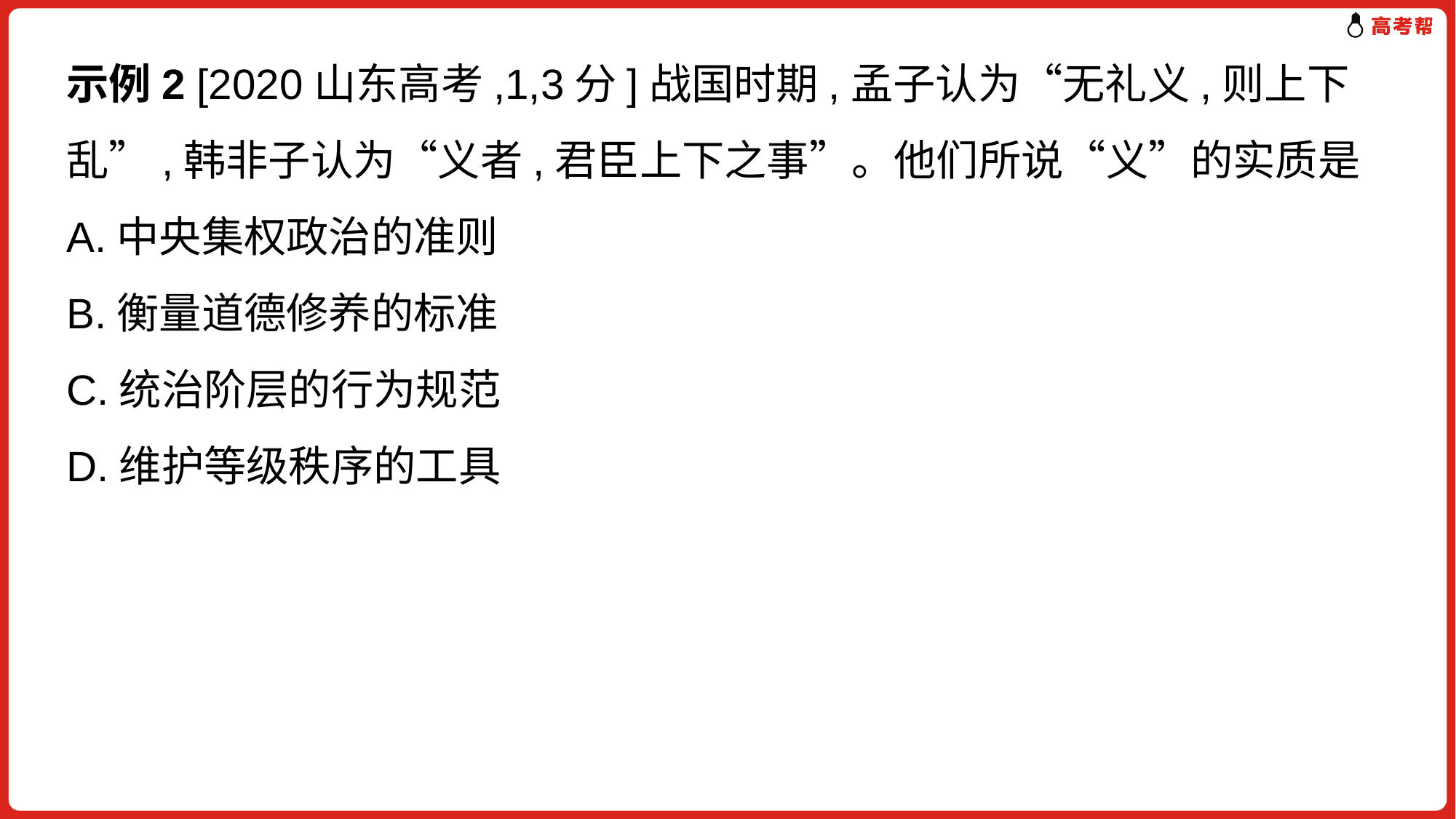

示例2 [2020山东高考,1,3分]战国时期,孟子认为“无礼义,则上下乱”,韩非子认为“义者,君臣上下之事”。他们所说“义”的实质是
A.中央集权政治的准则
B.衡量道德修养的标准
C.统治阶层的行为规范
D.维护等级秩序的工具